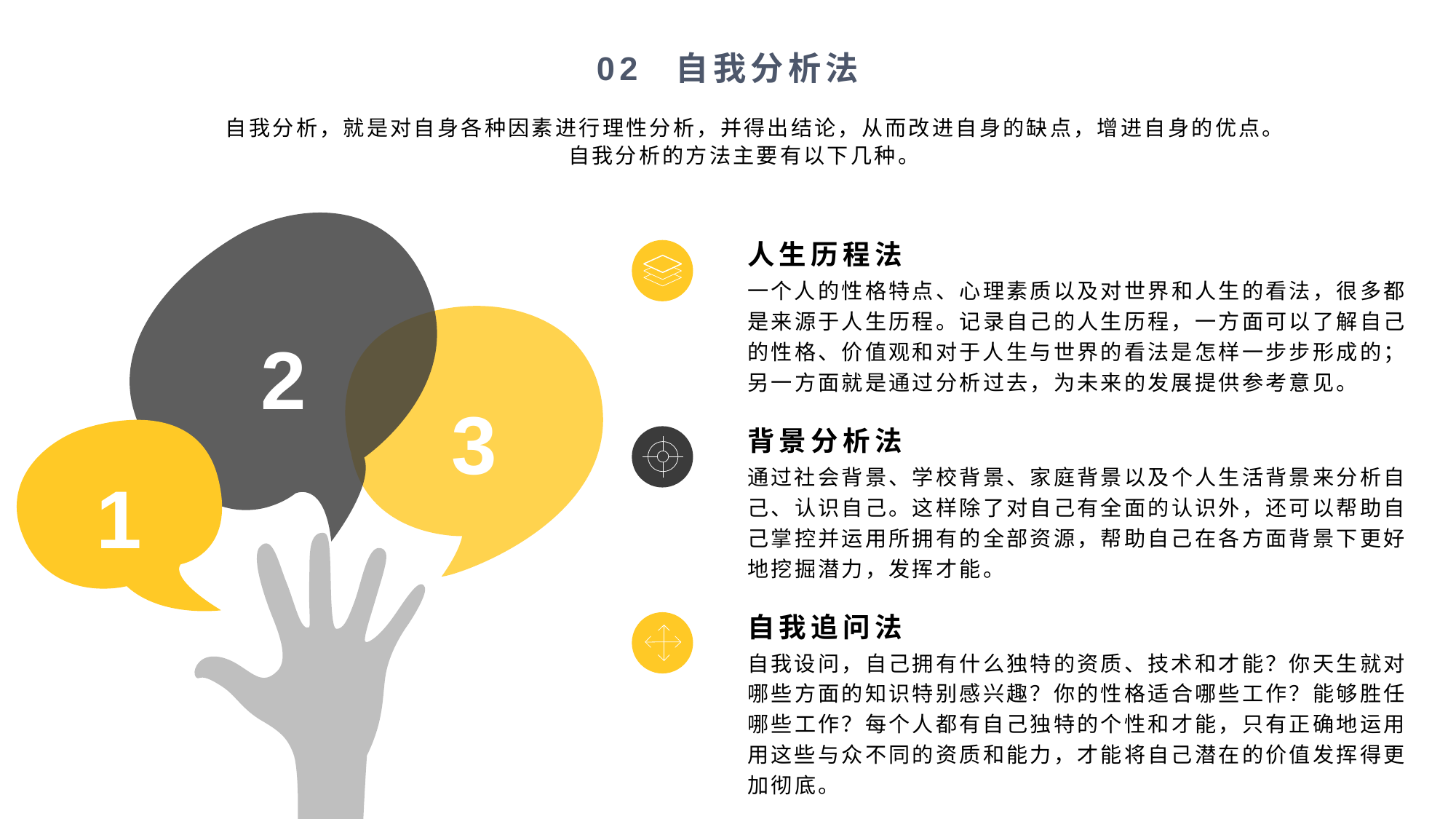

02  自我分析法
自我分析，就是对自身各种因素进行理性分析，并得出结论，从而改进自身的缺点，增进自身的优点。自我分析的方法主要有以下几种。

人生历程法

一个人的性格特点、心理素质以及对世界和人生的看法，很多都是来源于人生历程。记录自己的人生历程，一方面可以了解自己的性格、价值观和对于人生与世界的看法是怎样一步步形成的；另一方面就是通过分析过去，为未来的发展提供参考意见。

2
3
背景分析法

通过社会背景、学校背景、家庭背景以及个人生活背景来分析自己、认识自己。这样除了对自己有全面的认识外，还可以帮助自己掌控并运用所拥有的全部资源，帮助自己在各方面背景下更好地挖掘潜力，发挥才能。

1

自我追问法

自我设问，自己拥有什么独特的资质、技术和才能？你天生就对哪些方面的知识特别感兴趣？你的性格适合哪些工作？能够胜任哪些工作？每个人都有自己独特的个性和才能，只有正确地运用用这些与众不同的资质和能力，才能将自己潜在的价值发挥得更加彻底。